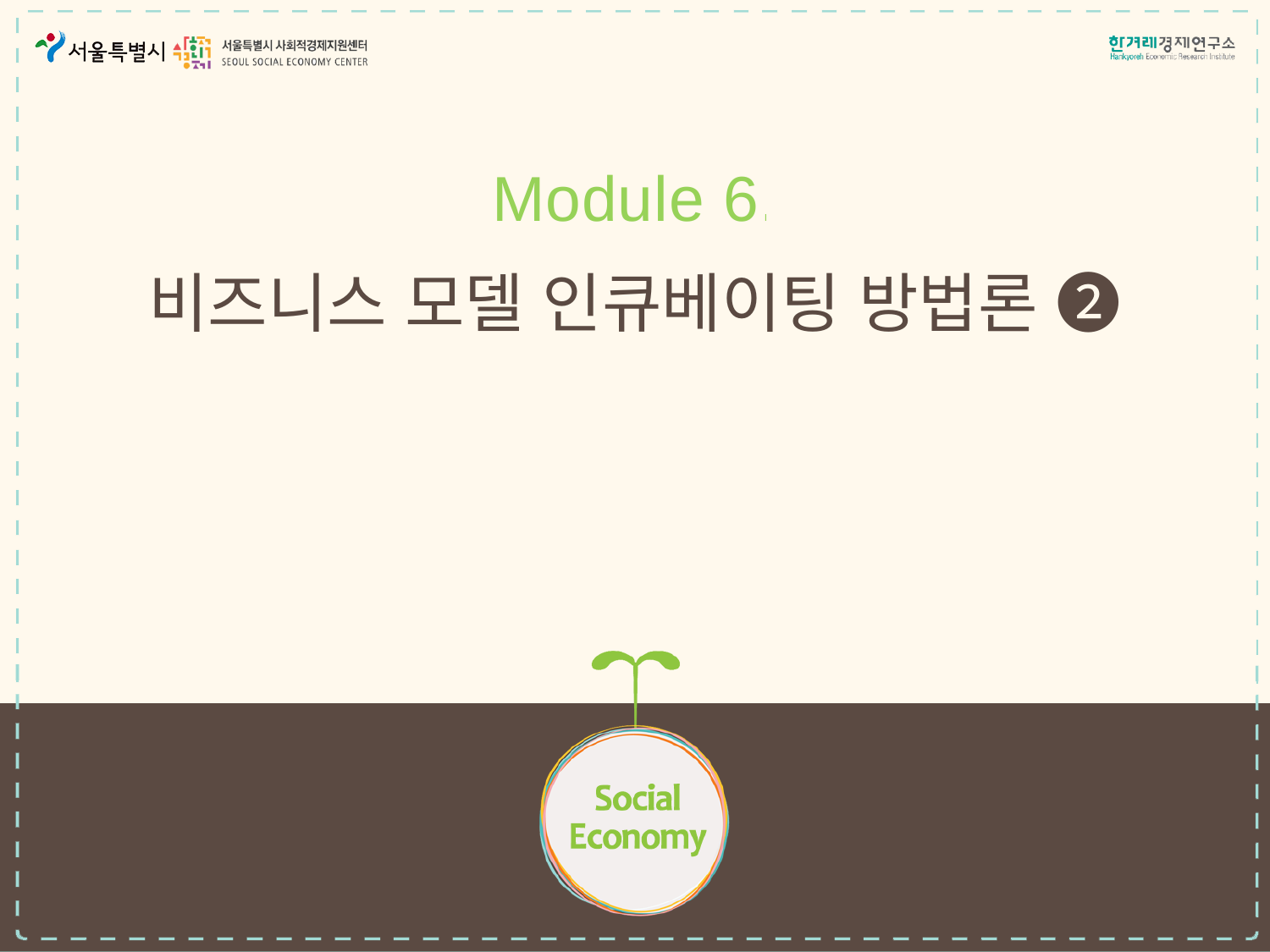

Module 6.
# 비즈니스 모델 인큐베이팅 방법론 ❷